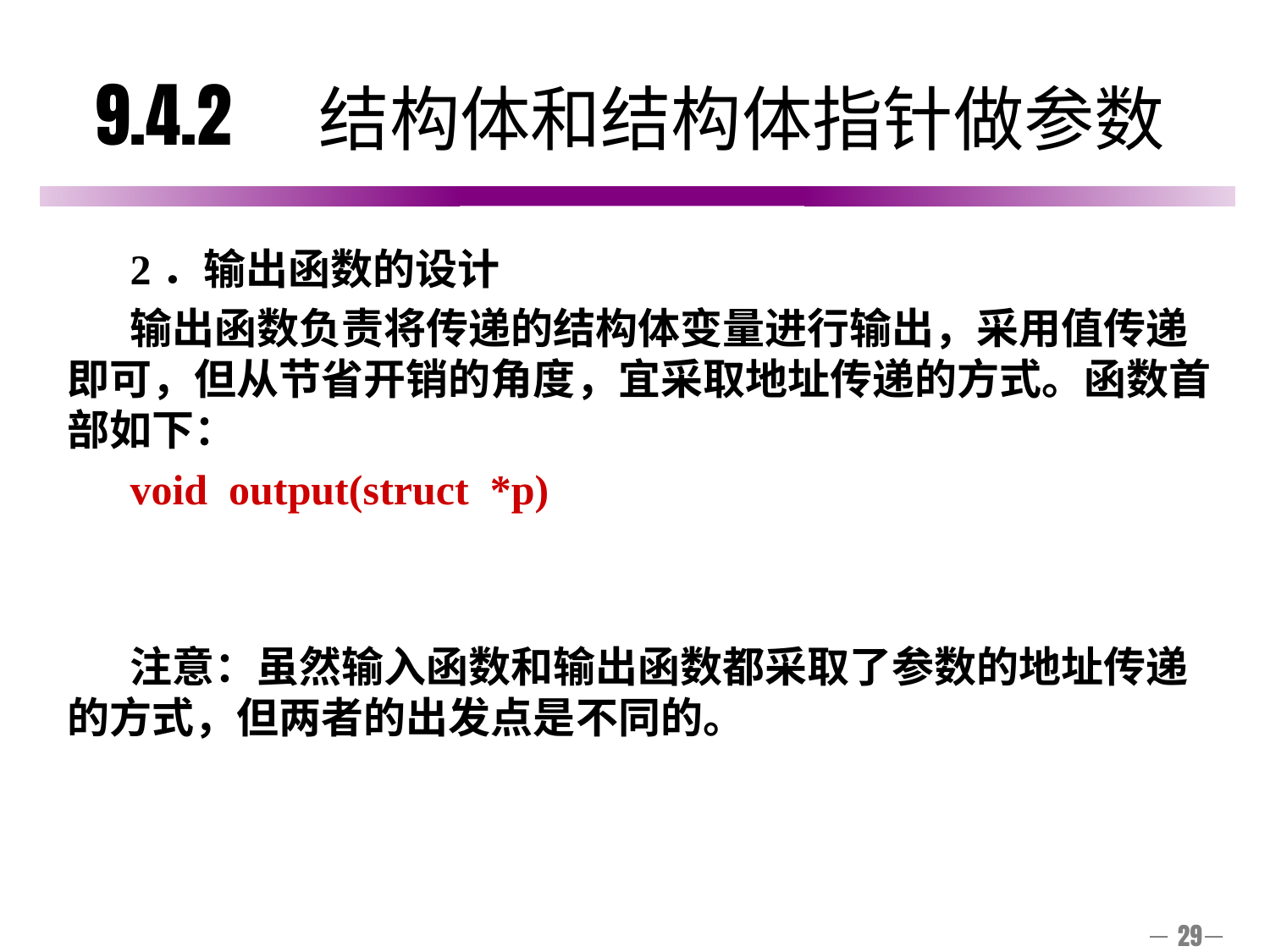

# 9.4.2　结构体和结构体指针做参数
2．输出函数的设计
输出函数负责将传递的结构体变量进行输出，采用值传递即可，但从节省开销的角度，宜采取地址传递的方式。函数首部如下：
void  output(struct  *p)

注意：虽然输入函数和输出函数都采取了参数的地址传递的方式，但两者的出发点是不同的。
－29－